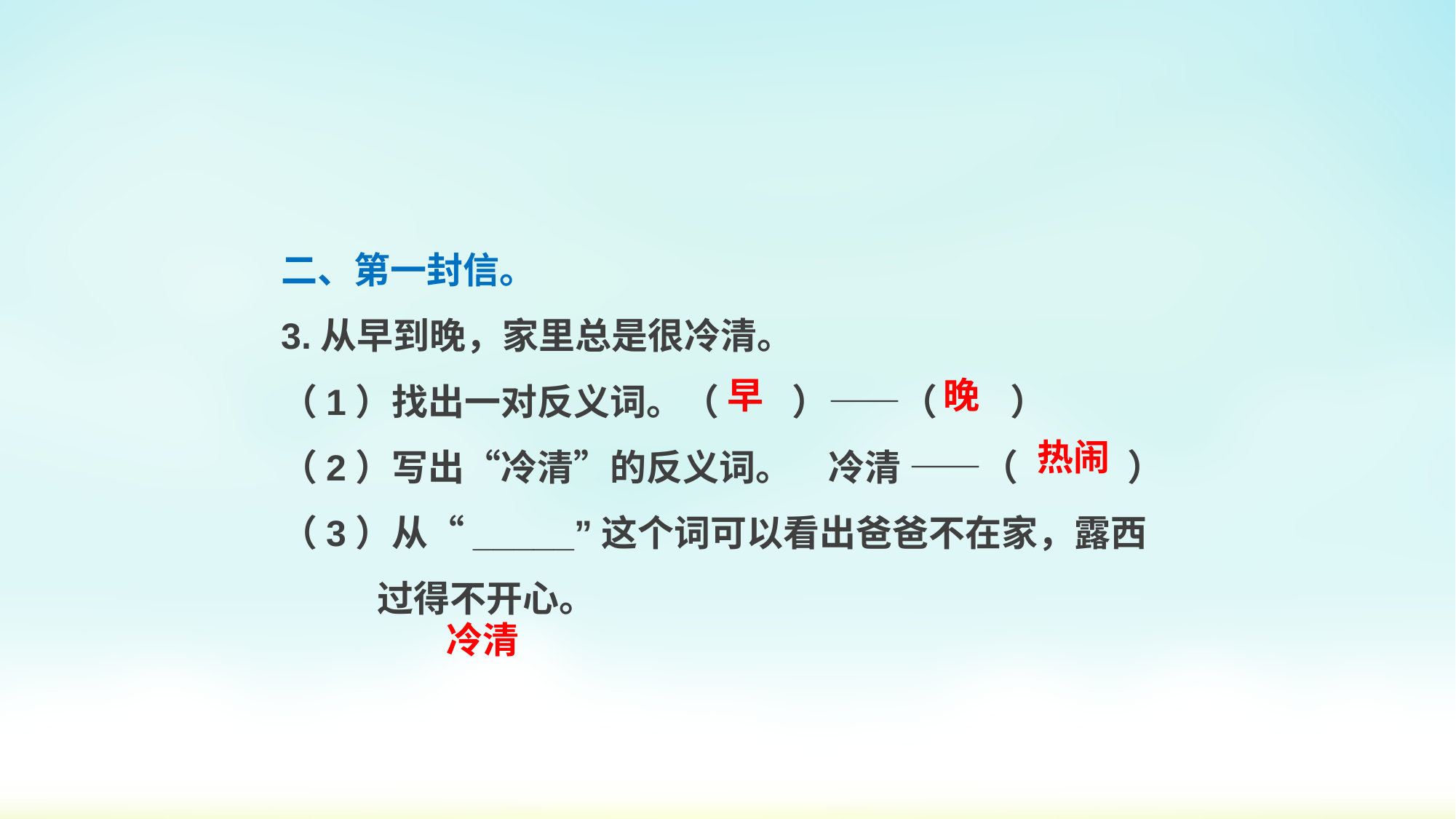

二、第一封信。
3.从早到晚，家里总是很冷清。
（1）找出一对反义词。（　　）——（　　）
（2）写出“冷清”的反义词。　冷清 ——（　　　）
（3）从“_____”这个词可以看出爸爸不在家，露西过得不开心。
早
晚
热闹
冷清